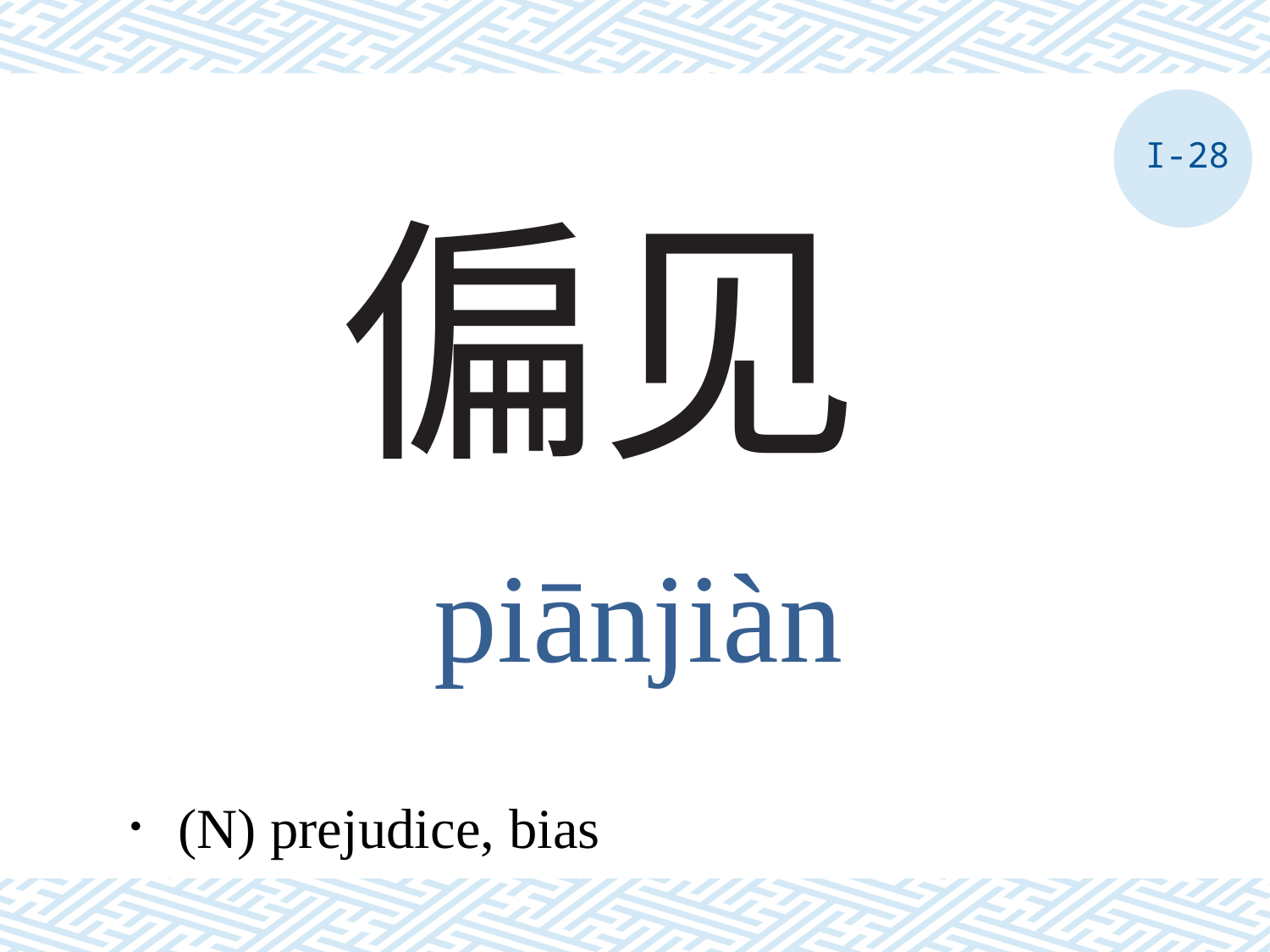

I-28

# 偏见
piānjiàn
．(N) prejudice, bias